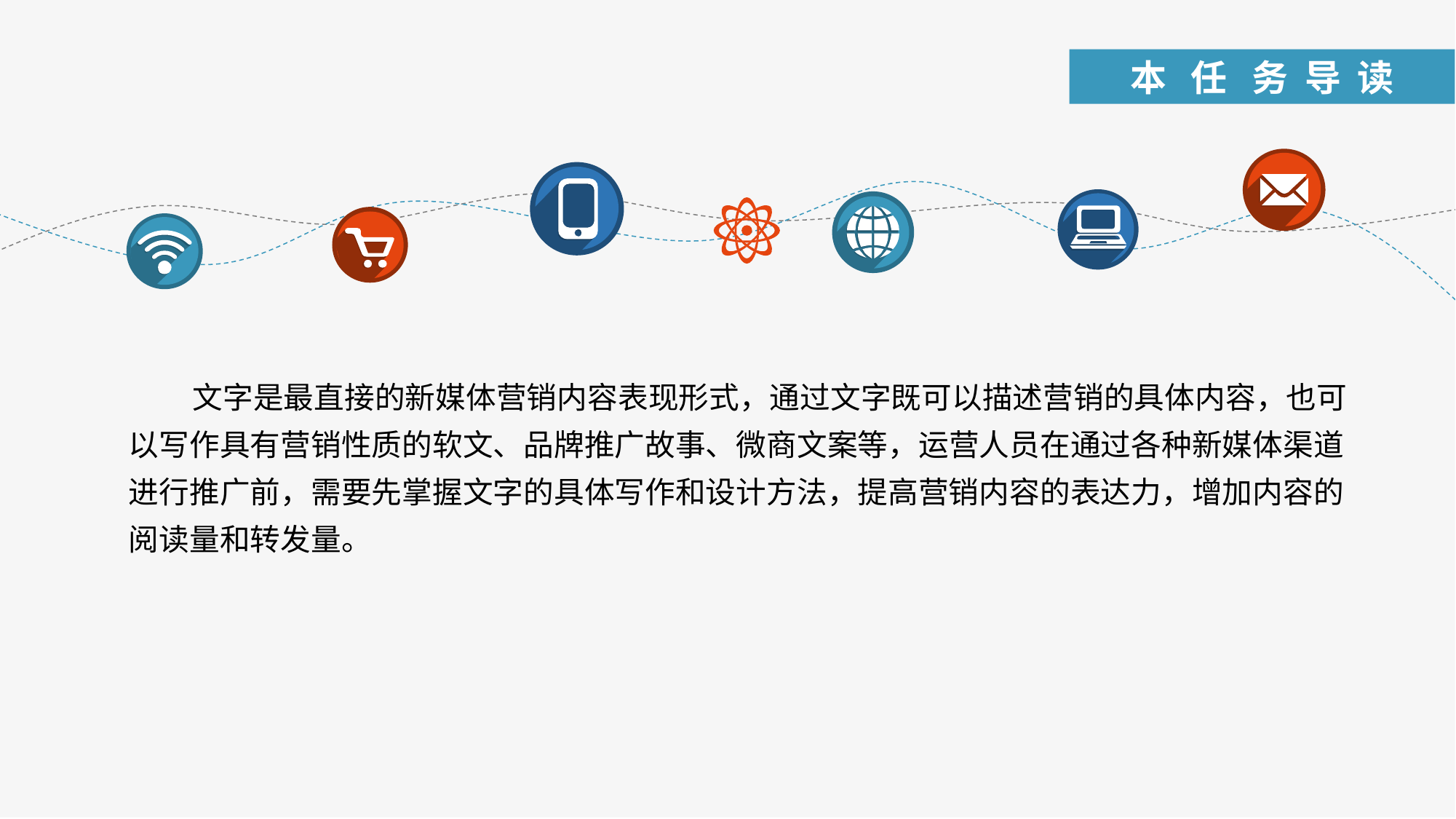

本   任   务  导  读

文字是最直接的新媒体营销内容表现形式，通过文字既可以描述营销的具体内容，也可以写作具有营销性质的软文、品牌推广故事、微商文案等，运营人员在通过各种新媒体渠道进行推广前，需要先掌握文字的具体写作和设计方法，提高营销内容的表达力，增加内容的阅读量和转发量。